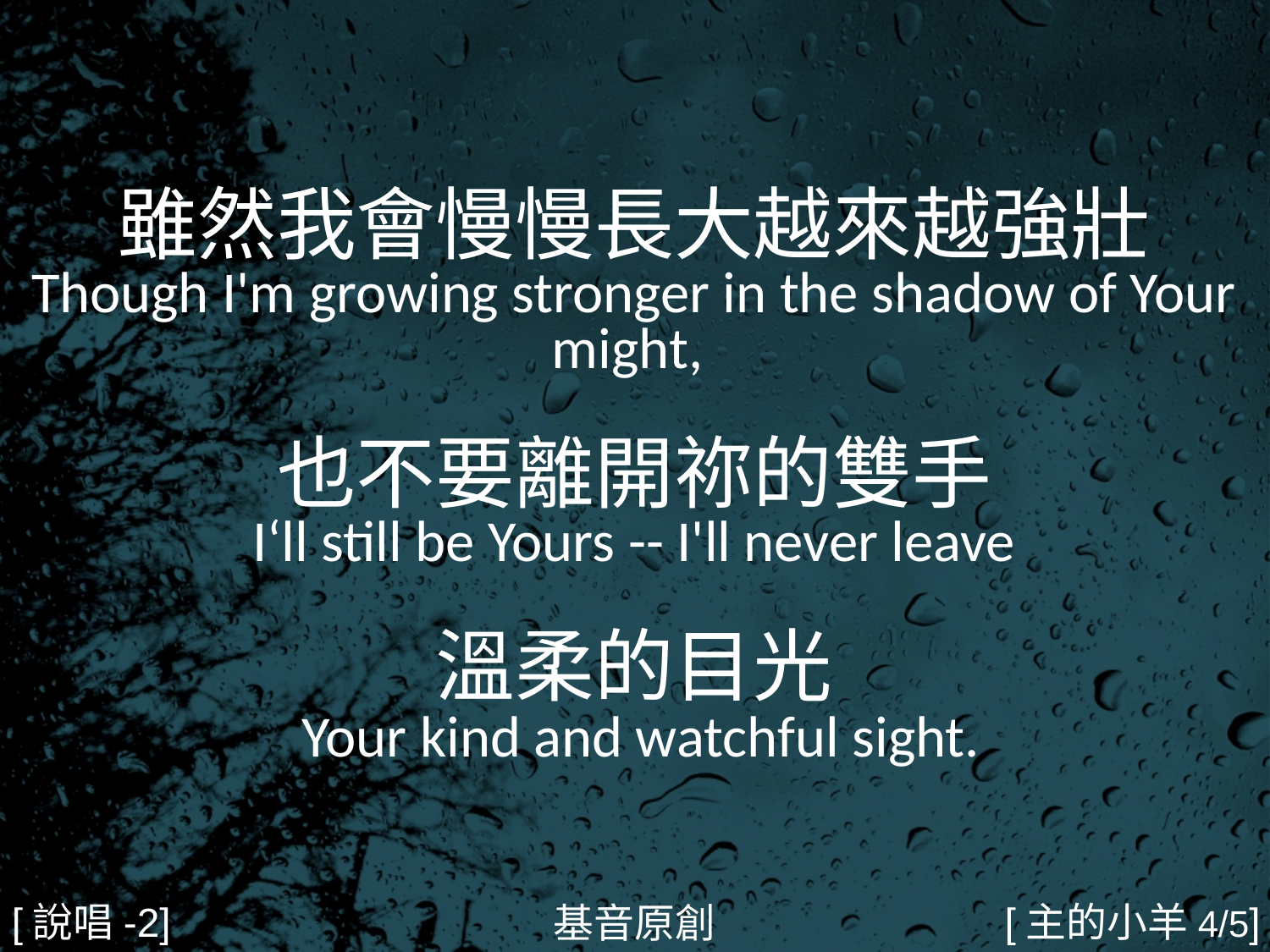

雖然我會慢慢長大越來越強壯
Though I'm growing stronger in the shadow of Your might,

也不要離開祢的雙手
I‘ll still be Yours -- I'll never leave

溫柔的目光
 Your kind and watchful sight.

#

[說唱-2]
[主的小羊4/5]
基音原創